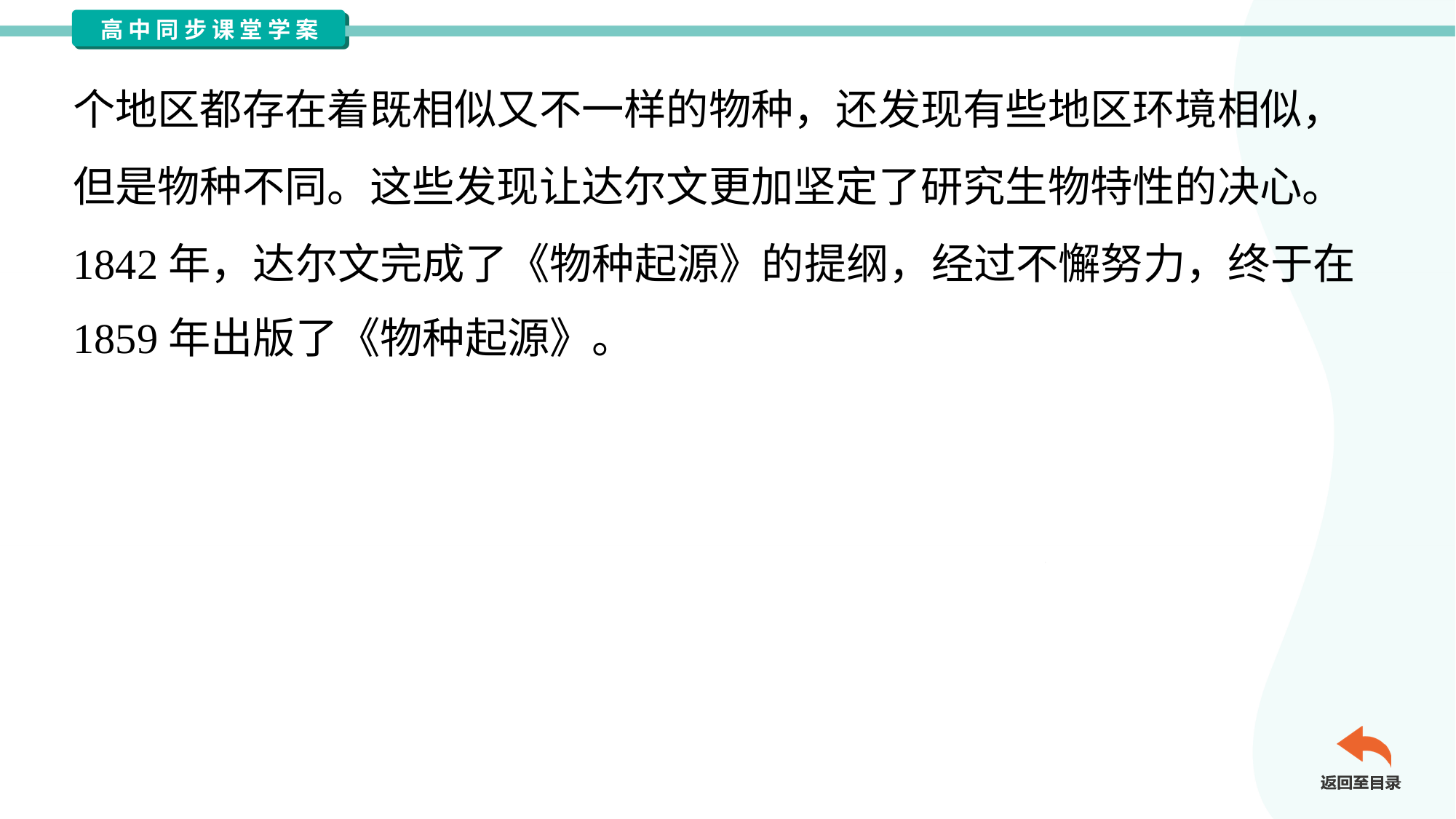

个地区都存在着既相似又不一样的物种，还发现有些地区环境相似，
但是物种不同。这些发现让达尔文更加坚定了研究生物特性的决心。
1842年，达尔文完成了《物种起源》的提纲，经过不懈努力，终于在
1859年出版了《物种起源》。#1